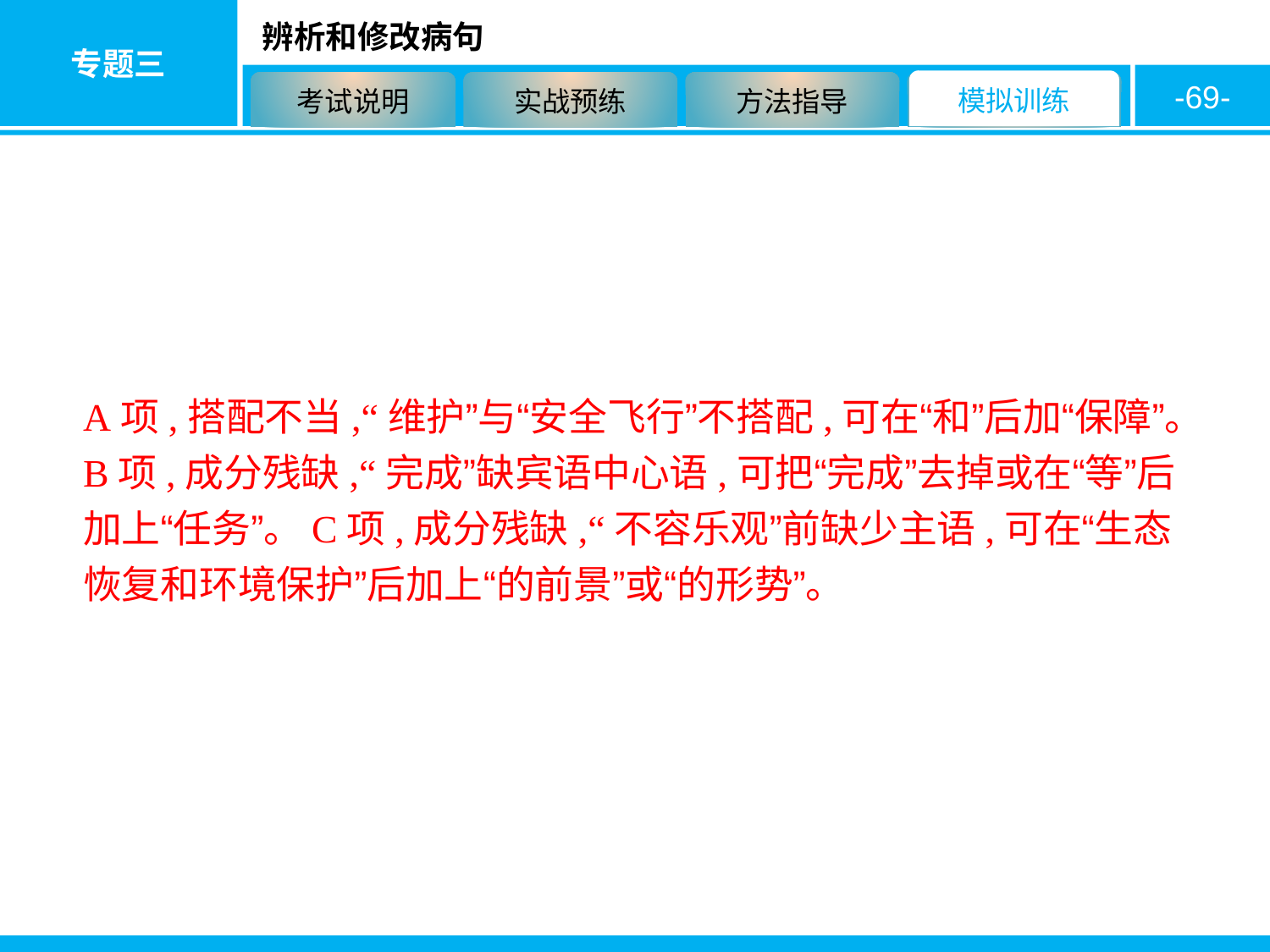

-69-
A项,搭配不当,“维护”与“安全飞行”不搭配,可在“和”后加“保障”。B项,成分残缺,“完成”缺宾语中心语,可把“完成”去掉或在“等”后加上“任务”。C项,成分残缺,“不容乐观”前缺少主语,可在“生态恢复和环境保护”后加上“的前景”或“的形势”。